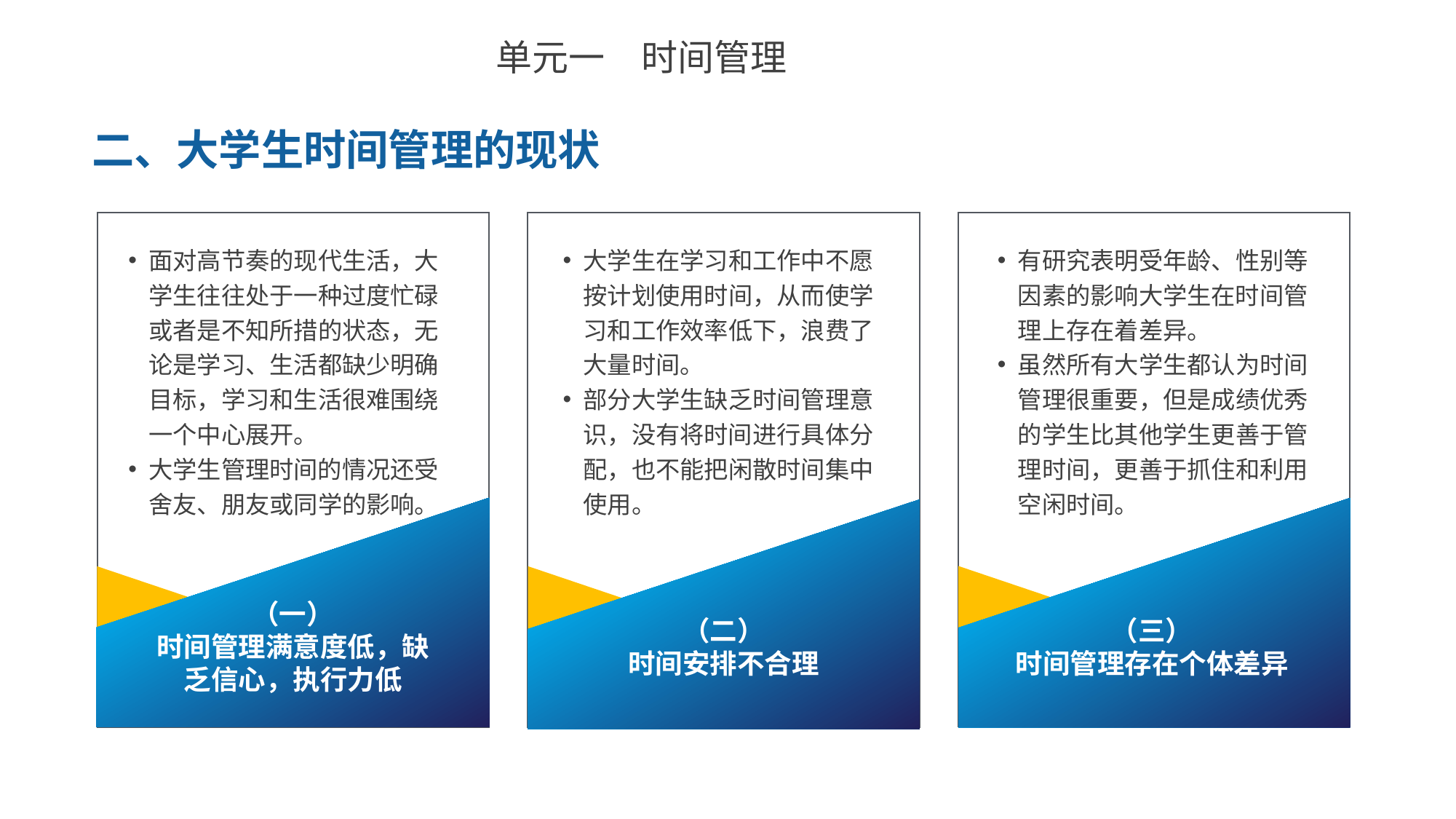

单元一　时间管理
二、大学生时间管理的现状

面对高节奏的现代生活，大学生往往处于一种过度忙碌或者是不知所措的状态，无论是学习、生活都缺少明确目标，学习和生活很难围绕一个中心展开。
大学生管理时间的情况还受舍友、朋友或同学的影响。
大学生在学习和工作中不愿按计划使用时间，从而使学习和工作效率低下，浪费了大量时间。
部分大学生缺乏时间管理意识，没有将时间进行具体分配，也不能把闲散时间集中使用。
有研究表明受年龄、性别等因素的影响大学生在时间管理上存在着差异。
虽然所有大学生都认为时间管理很重要，但是成绩优秀的学生比其他学生更善于管理时间，更善于抓住和利用空闲时间。

（一）
时间管理满意度低，缺乏信心，执行力低
（二）
时间安排不合理
（三）
时间管理存在个体差异